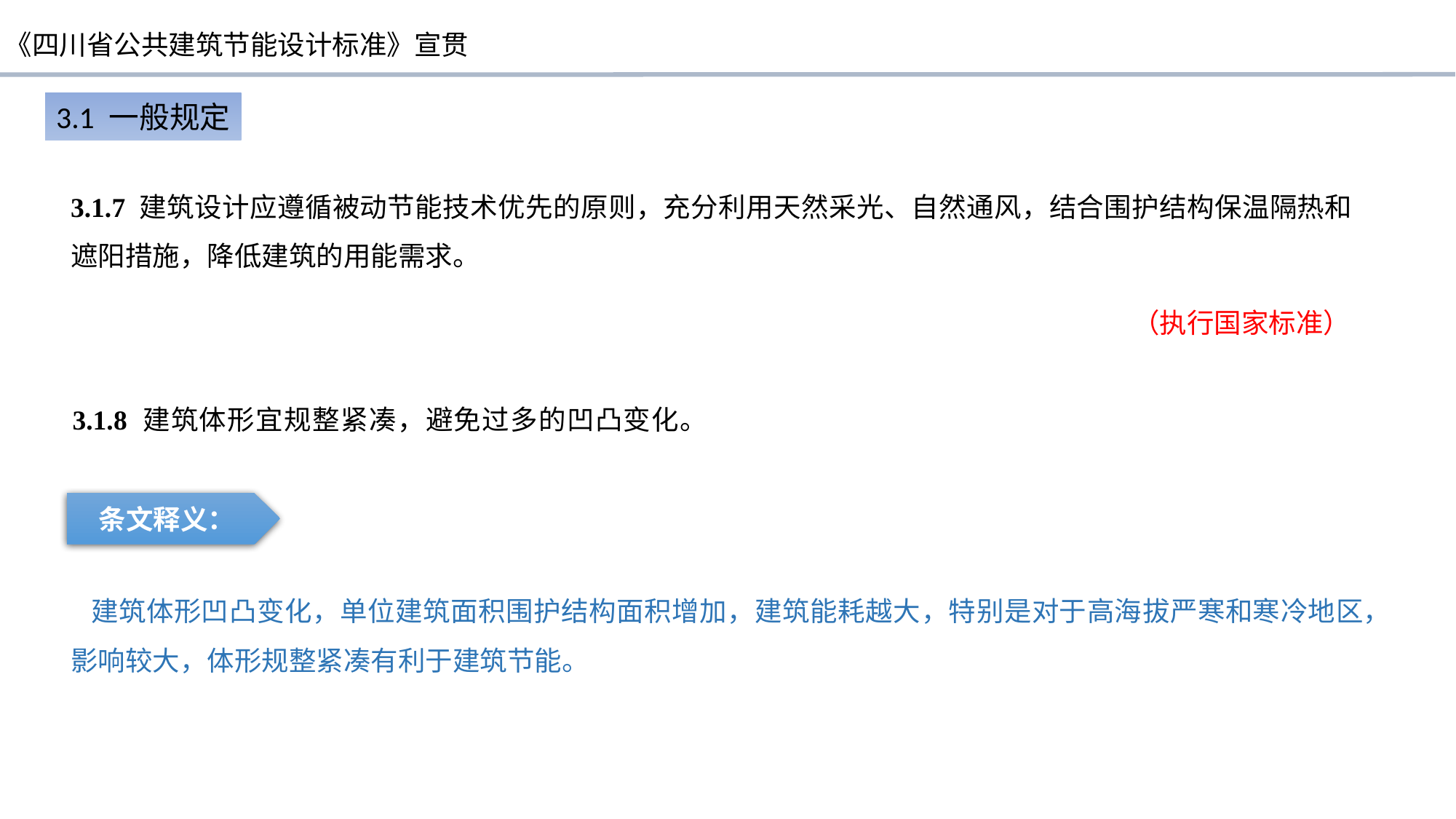

3.1 一般规定
3.1.7 建筑设计应遵循被动节能技术优先的原则，充分利用天然采光、自然通风，结合围护结构保温隔热和遮阳措施，降低建筑的用能需求。
（执行国家标准）
3.1.8 建筑体形宜规整紧凑，避免过多的凹凸变化。
条文释义：
  建筑体形凹凸变化，单位建筑面积围护结构面积增加，建筑能耗越大，特别是对于高海拔严寒和寒冷地区，影响较大，体形规整紧凑有利于建筑节能。